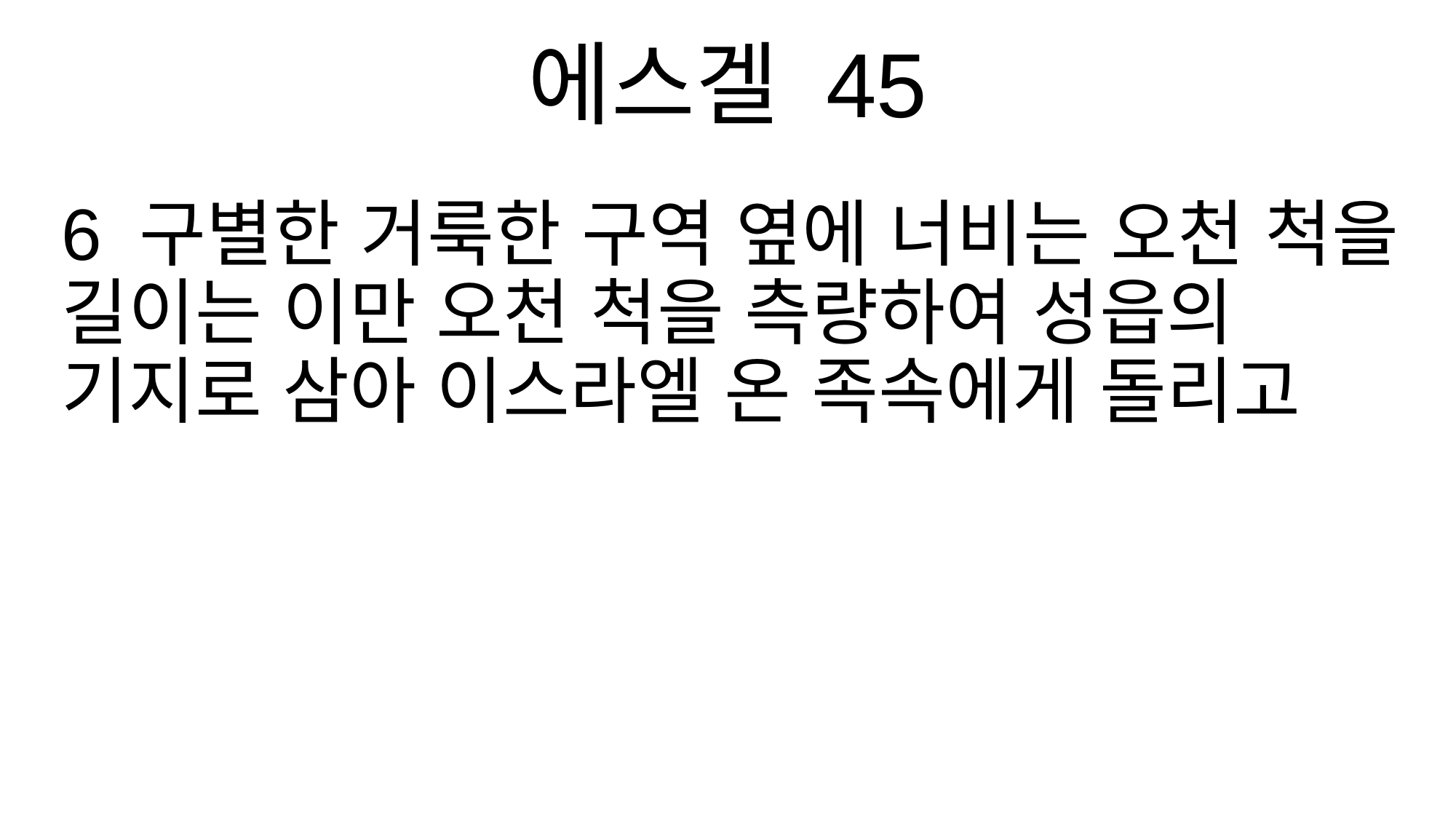

에스겔 45
6 구별한 거룩한 구역 옆에 너비는 오천 척을 길이는 이만 오천 척을 측량하여 성읍의 기지로 삼아 이스라엘 온 족속에게 돌리고